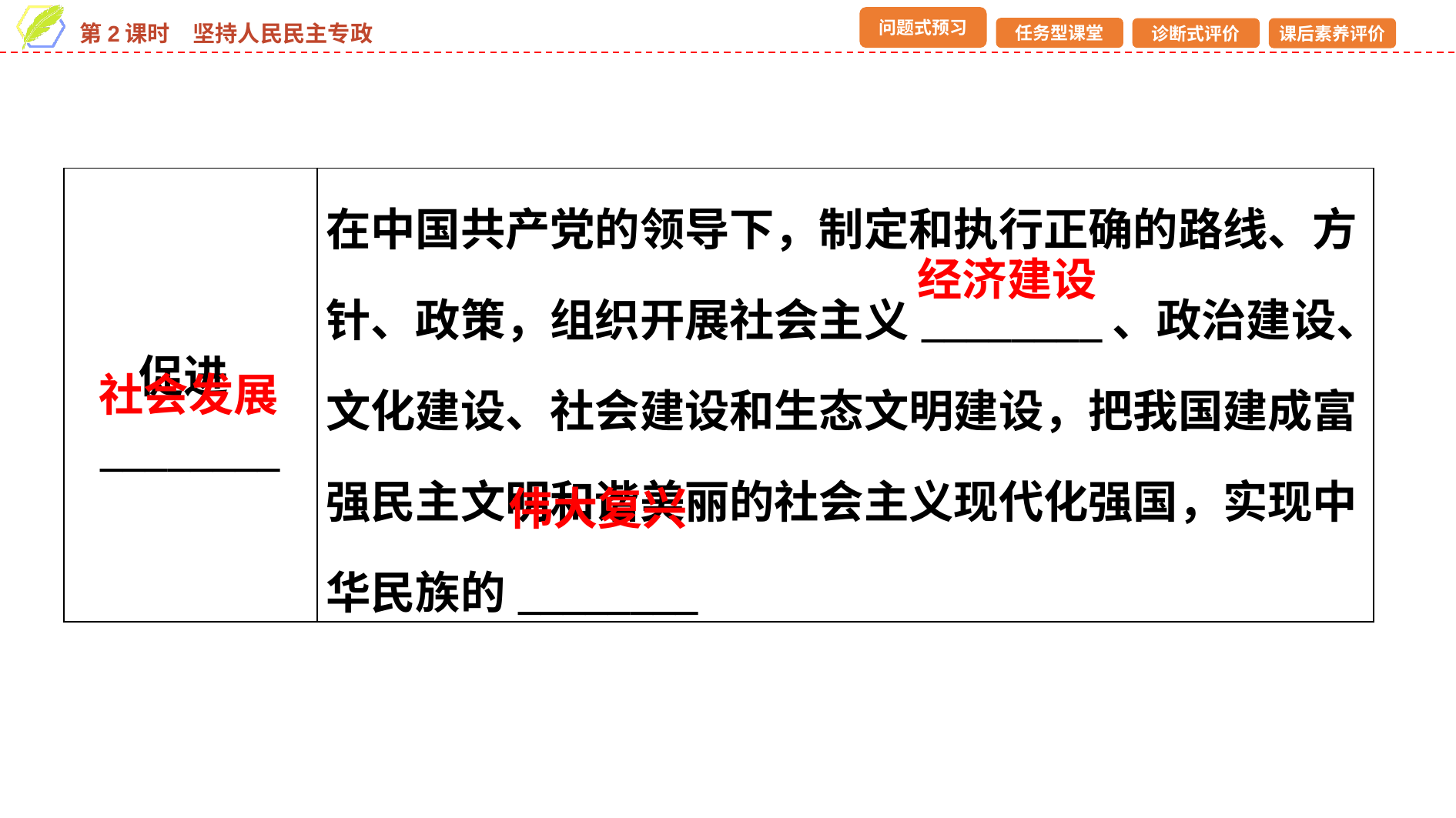

| 促进\_\_\_\_\_\_\_\_ | 在中国共产党的领导下，制定和执行正确的路线、方针、政策，组织开展社会主义\_\_\_\_\_\_\_\_、政治建设、文化建设、社会建设和生态文明建设，把我国建成富强民主文明和谐美丽的社会主义现代化强国，实现中华民族的\_\_\_\_\_\_\_\_ |
| --- | --- |
经济建设
社会发展
伟大复兴